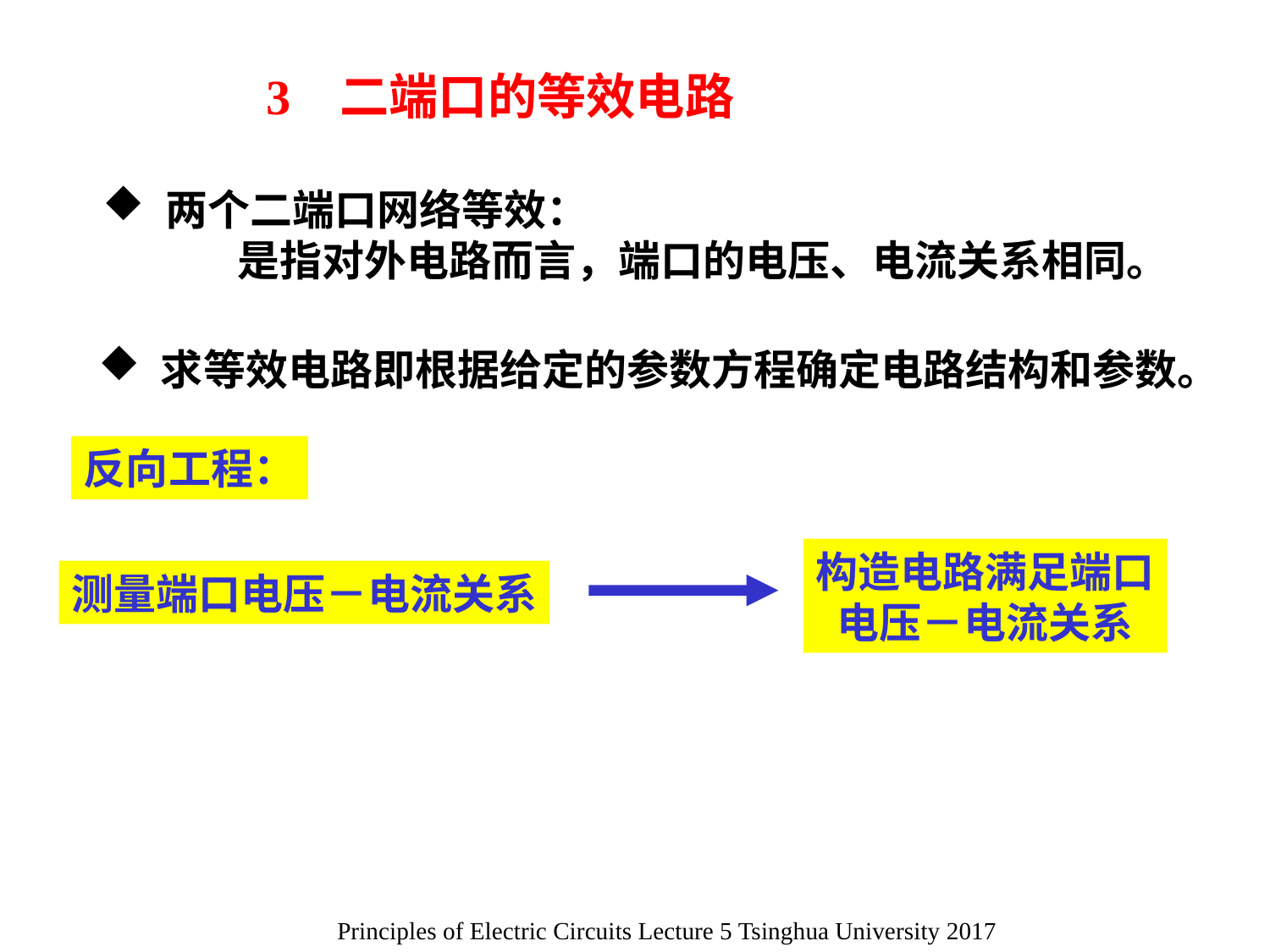

3   二端口的等效电路
 两个二端口网络等效：
             是指对外电路而言，端口的电压、电流关系相同。
 求等效电路即根据给定的参数方程确定电路结构和参数。
反向工程：
构造电路满足端口
电压－电流关系
测量端口电压－电流关系

Principles of Electric Circuits Lecture 5 Tsinghua University 2017